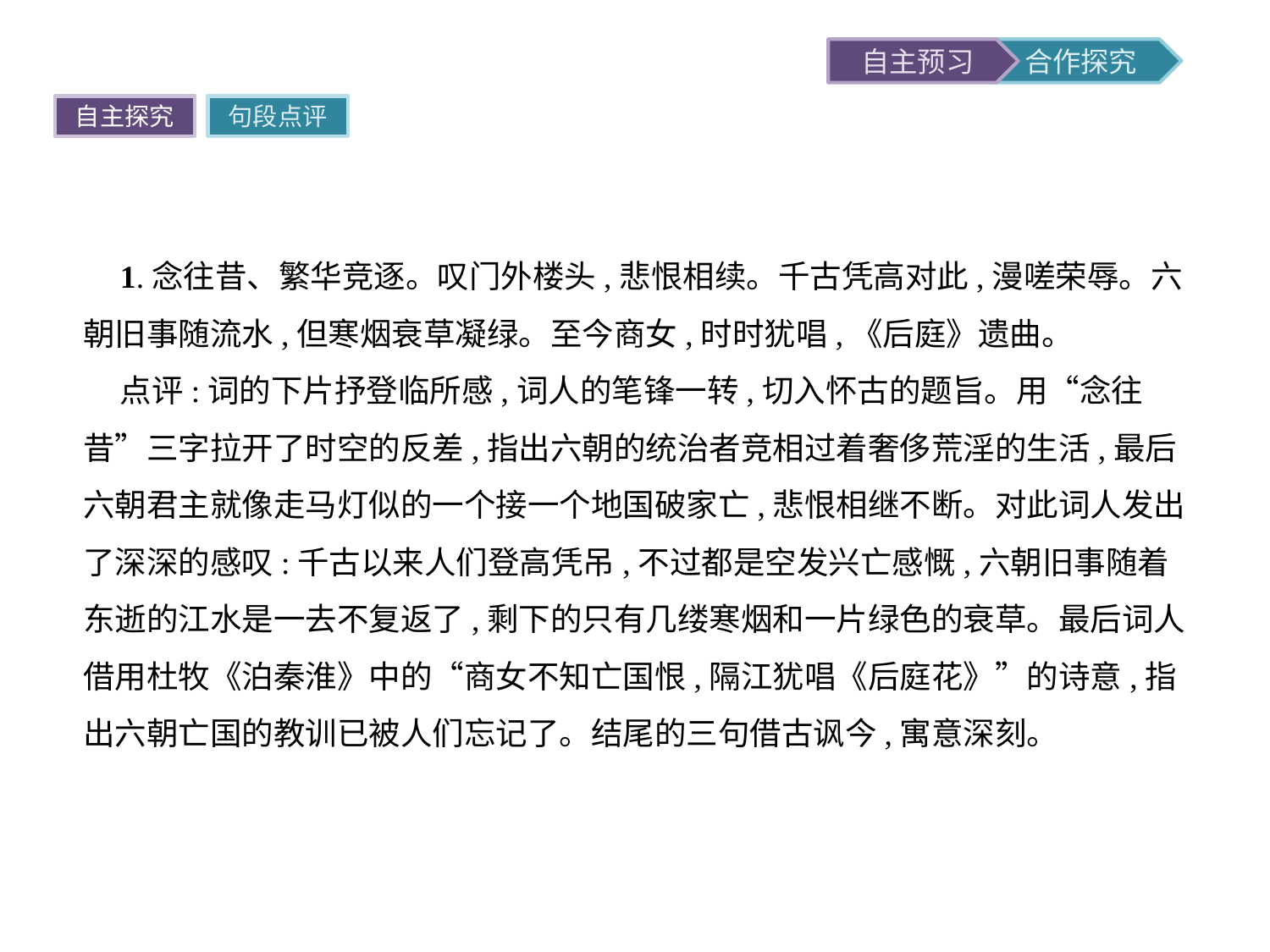

自主探究
句段点评
1.念往昔、繁华竞逐。叹门外楼头,悲恨相续。千古凭高对此,漫嗟荣辱。六朝旧事随流水,但寒烟衰草凝绿。至今商女,时时犹唱,《后庭》遗曲。
点评:词的下片抒登临所感,词人的笔锋一转,切入怀古的题旨。用“念往昔”三字拉开了时空的反差,指出六朝的统治者竞相过着奢侈荒淫的生活,最后六朝君主就像走马灯似的一个接一个地国破家亡,悲恨相继不断。对此词人发出了深深的感叹:千古以来人们登高凭吊,不过都是空发兴亡感慨,六朝旧事随着东逝的江水是一去不复返了,剩下的只有几缕寒烟和一片绿色的衰草。最后词人借用杜牧《泊秦淮》中的“商女不知亡国恨,隔江犹唱《后庭花》”的诗意,指出六朝亡国的教训已被人们忘记了。结尾的三句借古讽今,寓意深刻。